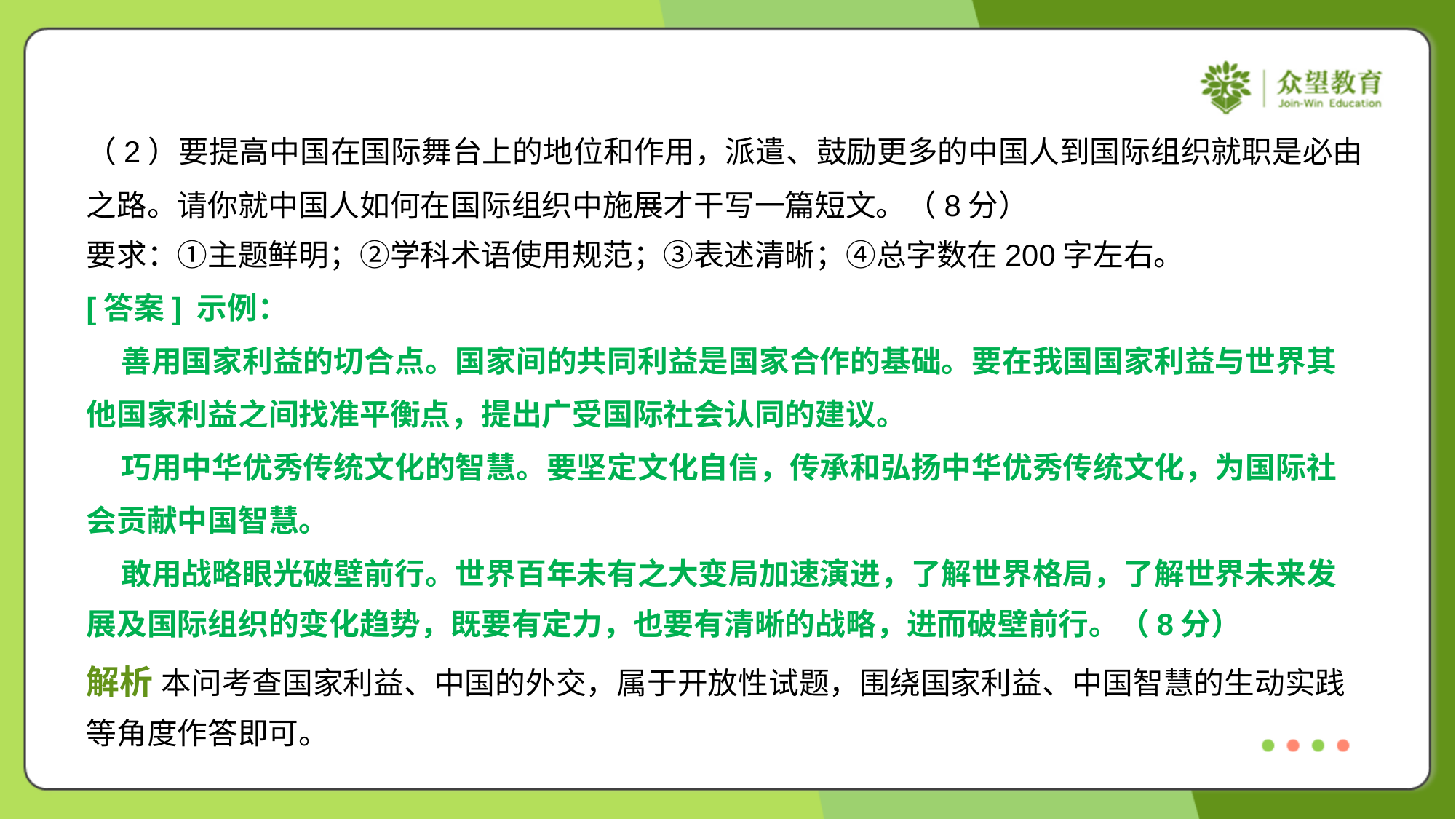

（2）要提高中国在国际舞台上的地位和作用，派遣、鼓励更多的中国人到国际组织就职是必由
之路。请你就中国人如何在国际组织中施展才干写一篇短文。（8分）
要求：①主题鲜明；②学科术语使用规范；③表述清晰；④总字数在200字左右。
[答案] 示例：
    善用国家利益的切合点。国家间的共同利益是国家合作的基础。要在我国国家利益与世界其
他国家利益之间找准平衡点，提出广受国际社会认同的建议。
    巧用中华优秀传统文化的智慧。要坚定文化自信，传承和弘扬中华优秀传统文化，为国际社
会贡献中国智慧。
    敢用战略眼光破壁前行。世界百年未有之大变局加速演进，了解世界格局，了解世界未来发
展及国际组织的变化趋势，既要有定力，也要有清晰的战略，进而破壁前行。（8分）
解析 本问考查国家利益、中国的外交，属于开放性试题，围绕国家利益、中国智慧的生动实践
等角度作答即可。